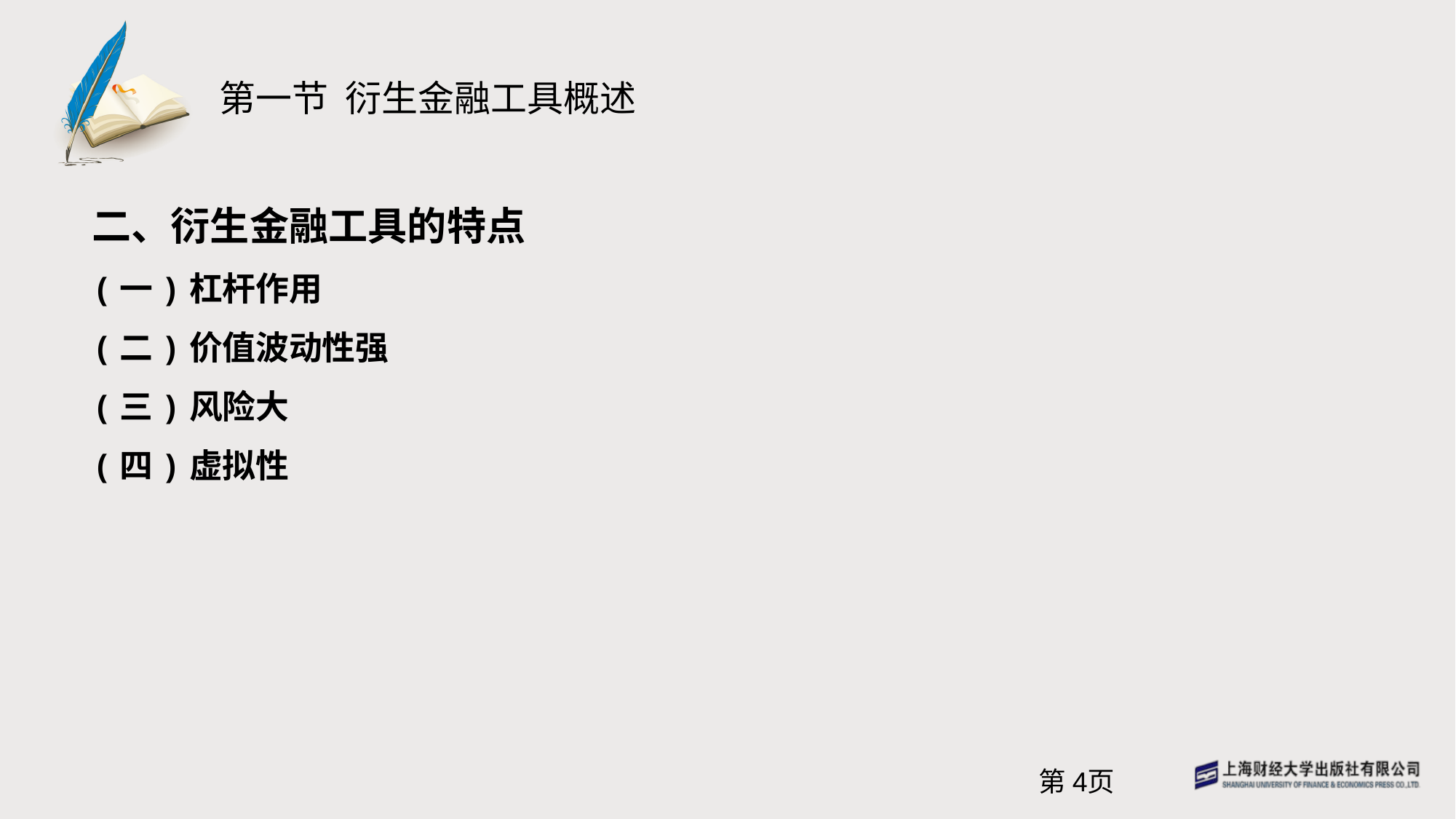

# 第一节  衍生金融工具概述
二、衍生金融工具的特点
(一)杠杆作用
(二)价值波动性强
(三)风险大
(四)虚拟性

4